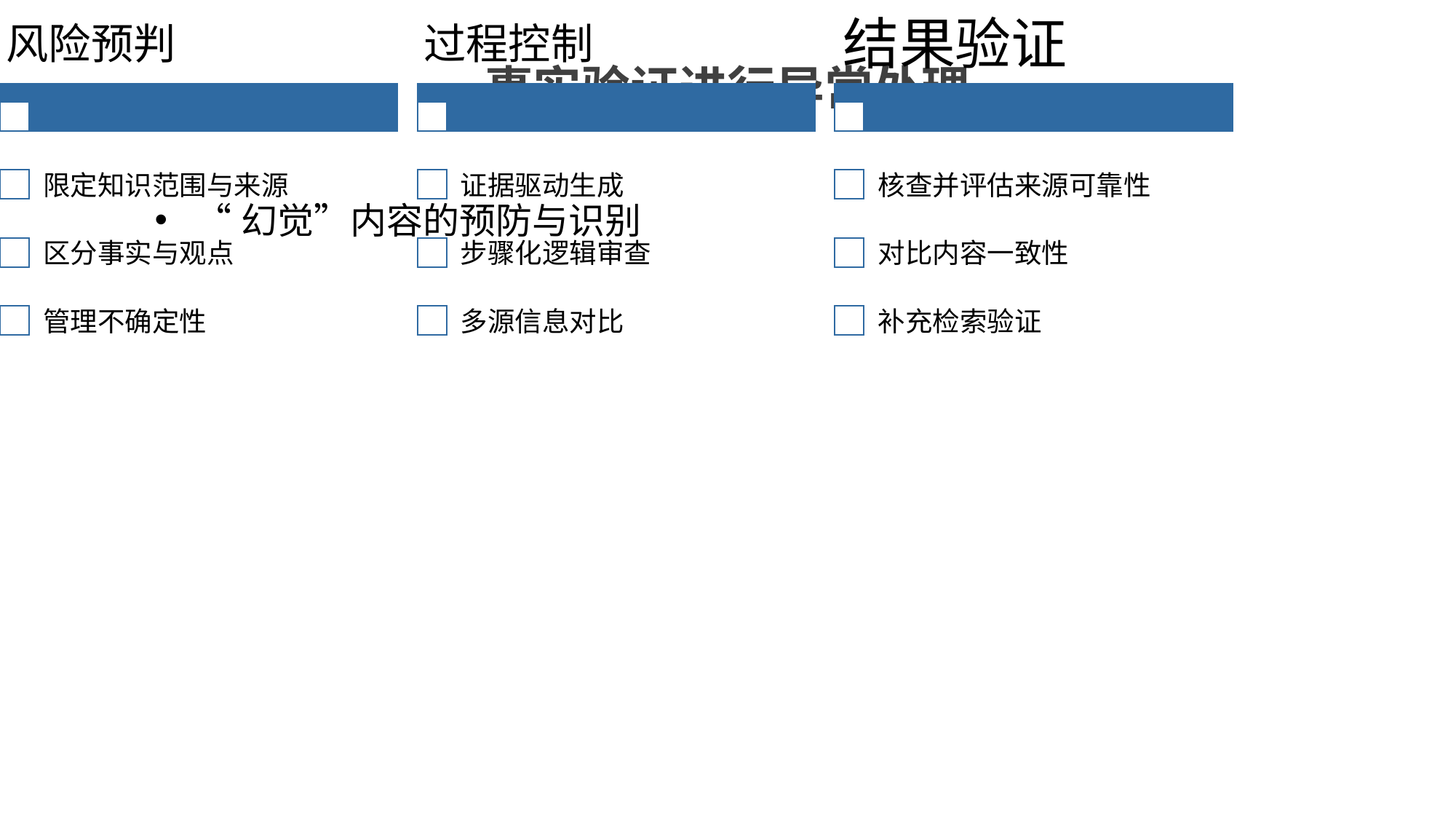

事实验证进行异常处理

“幻觉”内容的预防与识别
风险预判
限定知识范围与来源
区分事实与观点
管理不确定性
过程控制
证据驱动生成
步骤化逻辑审查
多源信息对比
结果验证
核查并评估来源可靠性
对比内容一致性
补充检索验证